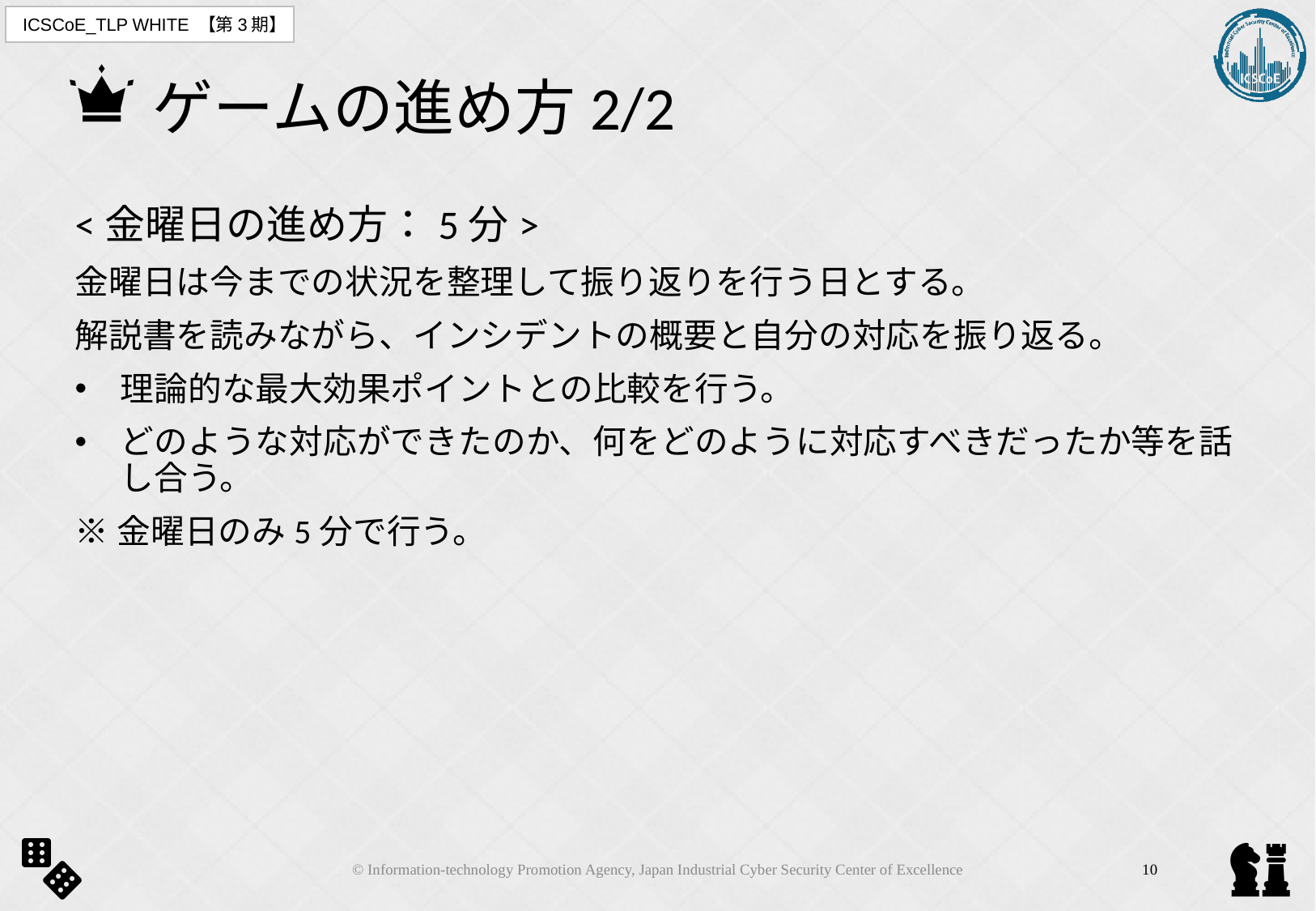

# ゲームの進め方2/2
<金曜日の進め方：5分>
金曜日は今までの状況を整理して振り返りを行う日とする。
解説書を読みながら、インシデントの概要と自分の対応を振り返る。
理論的な最大効果ポイントとの比較を行う。
どのような対応ができたのか、何をどのように対応すべきだったか等を話し合う。
※金曜日のみ5分で行う。
© Information-technology Promotion Agency, Japan Industrial Cyber Security Center of Excellence
10